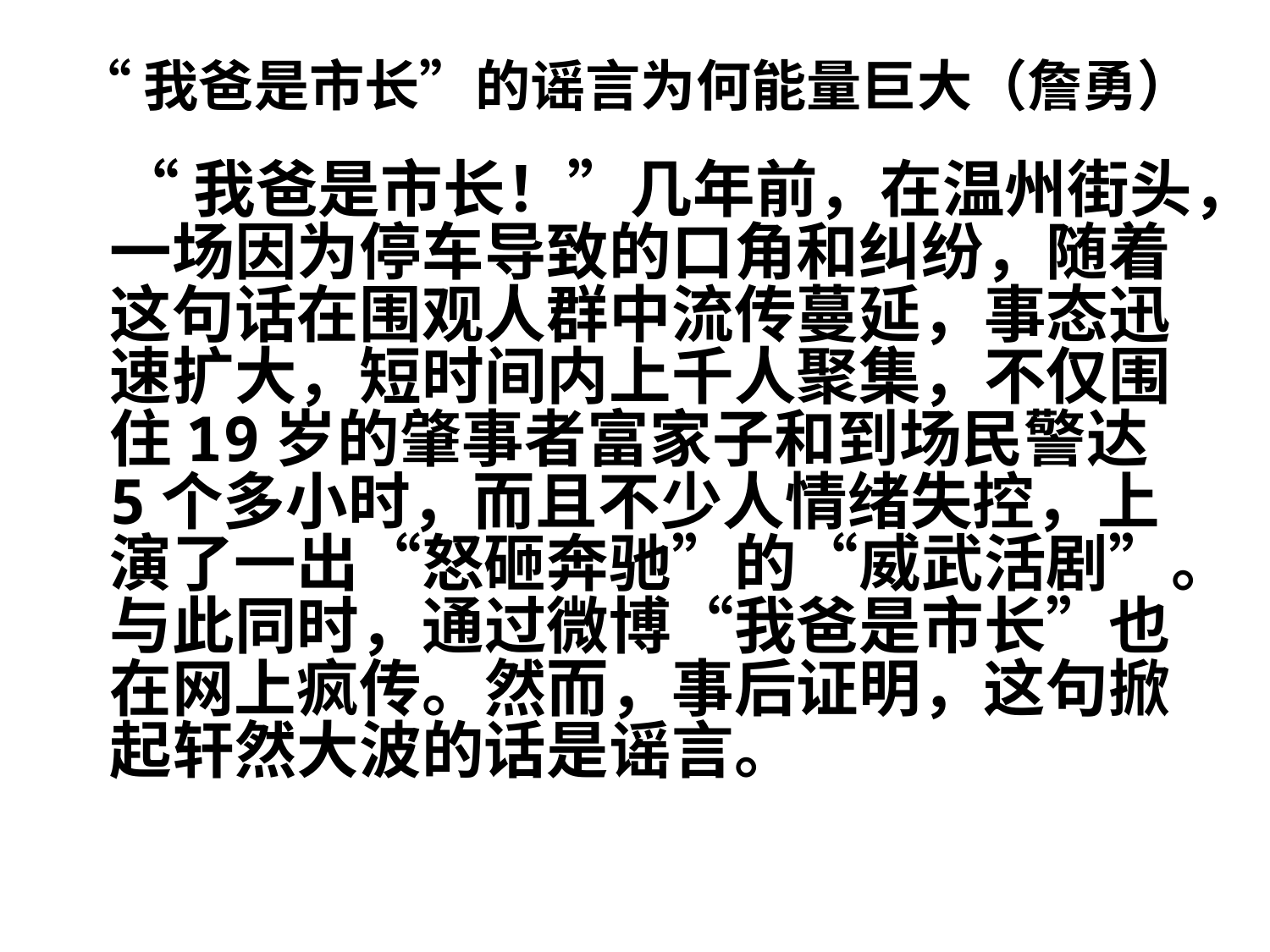

# “我爸是市长”的谣言为何能量巨大（詹勇）
     “我爸是市长！”几年前，在温州街头，一场因为停车导致的口角和纠纷，随着这句话在围观人群中流传蔓延，事态迅速扩大，短时间内上千人聚集，不仅围住19岁的肇事者富家子和到场民警达5个多小时，而且不少人情绪失控，上演了一出“怒砸奔驰”的“威武活剧”。与此同时，通过微博“我爸是市长”也在网上疯传。然而，事后证明，这句掀起轩然大波的话是谣言。